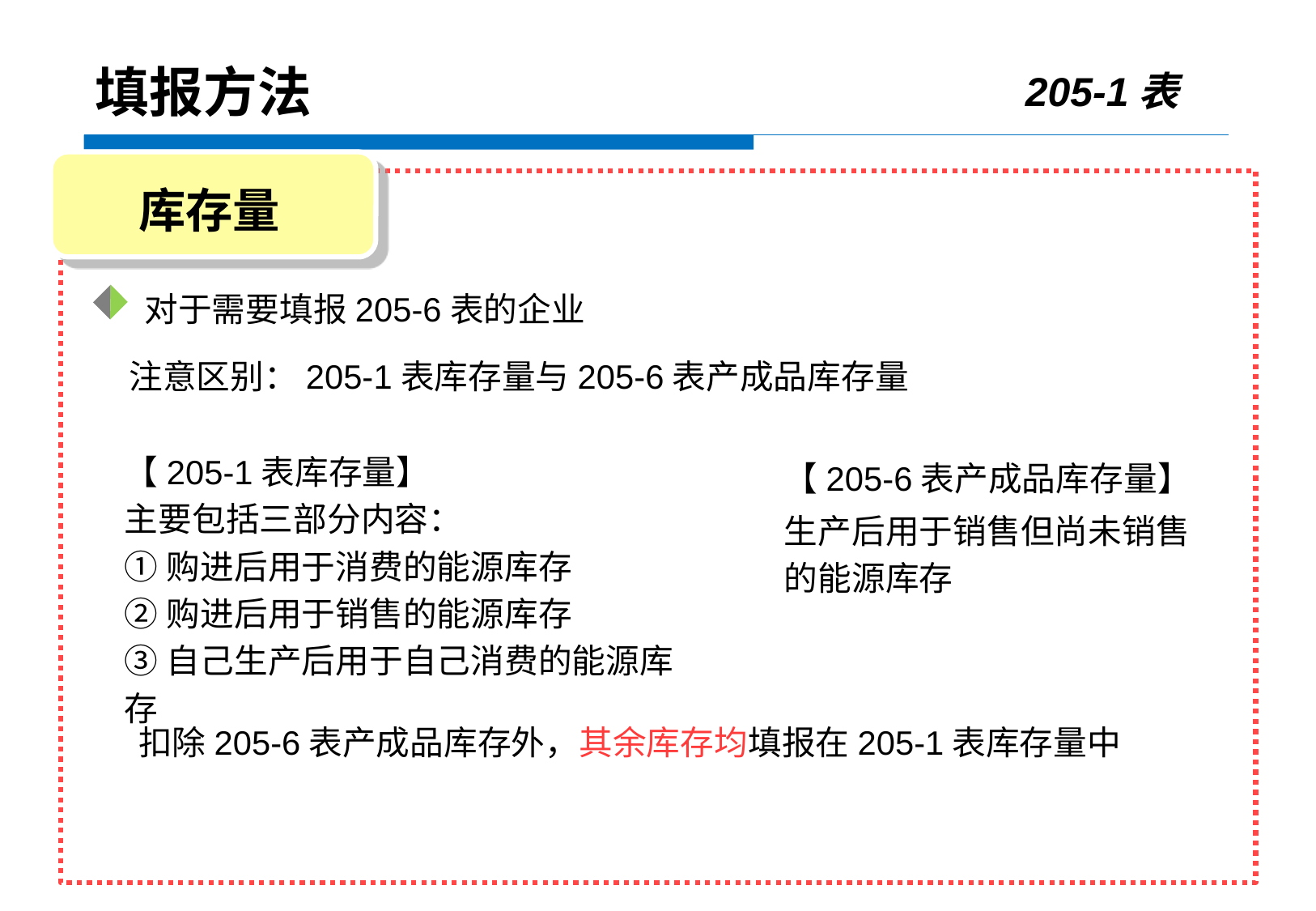

205-1表
填报方法

库存量

 对于需要填报205-6表的企业
注意区别：205-1表库存量与205-6表产成品库存量

【205-1表库存量】
主要包括三部分内容：
①购进后用于消费的能源库存
②购进后用于销售的能源库存
③自己生产后用于自己消费的能源库存
【205-6表产成品库存量】
生产后用于销售但尚未销售的能源库存

扣除205-6表产成品库存外，其余库存均填报在205-1表库存量中